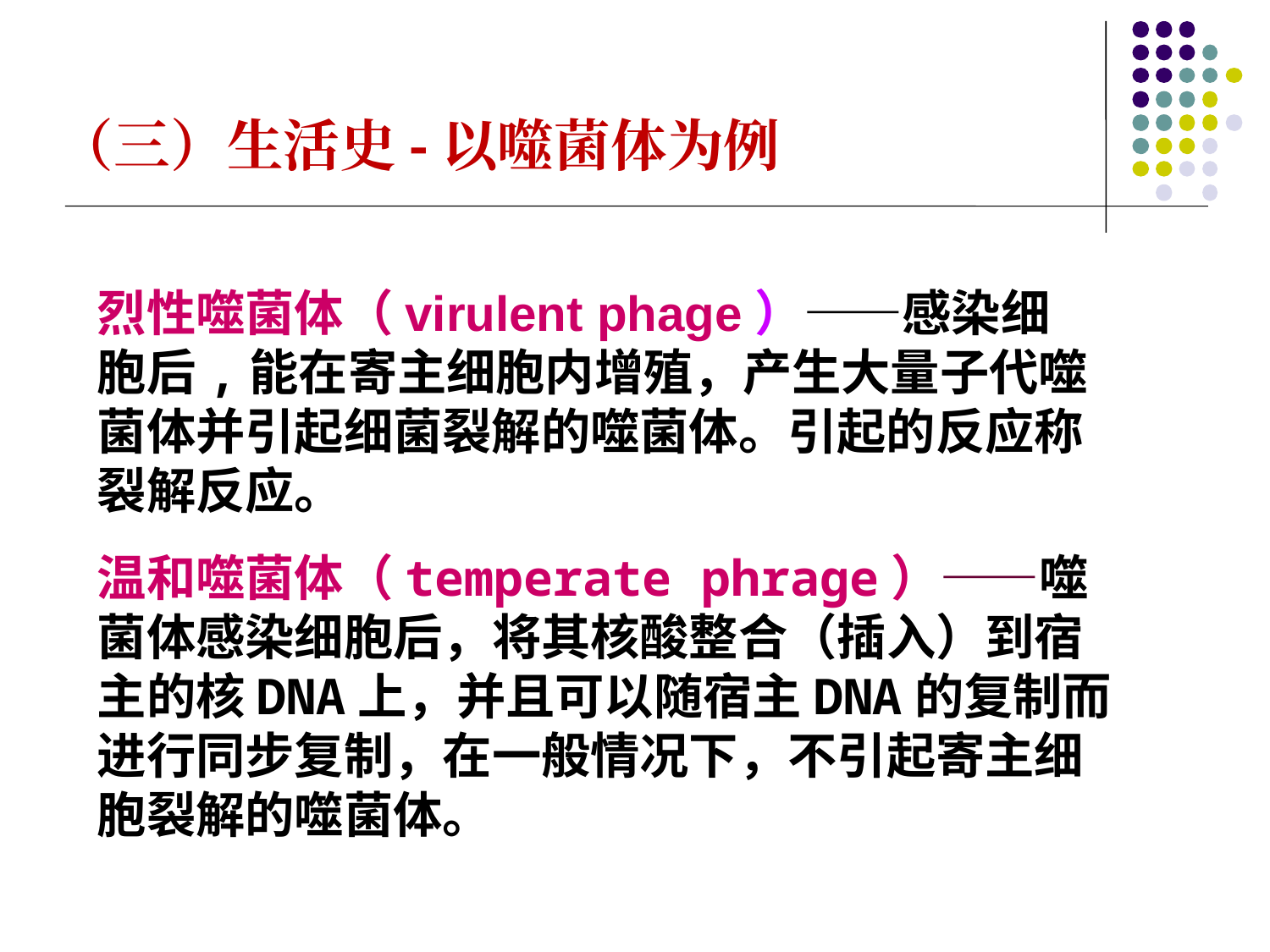

（三）生活史-以噬菌体为例
烈性噬菌体（virulent phage）——感染细胞后,能在寄主细胞内增殖，产生大量子代噬菌体并引起细菌裂解的噬菌体。引起的反应称裂解反应。
温和噬菌体（temperate phrage）——噬菌体感染细胞后，将其核酸整合（插入）到宿主的核DNA上，并且可以随宿主DNA的复制而进行同步复制，在一般情况下，不引起寄主细胞裂解的噬菌体。